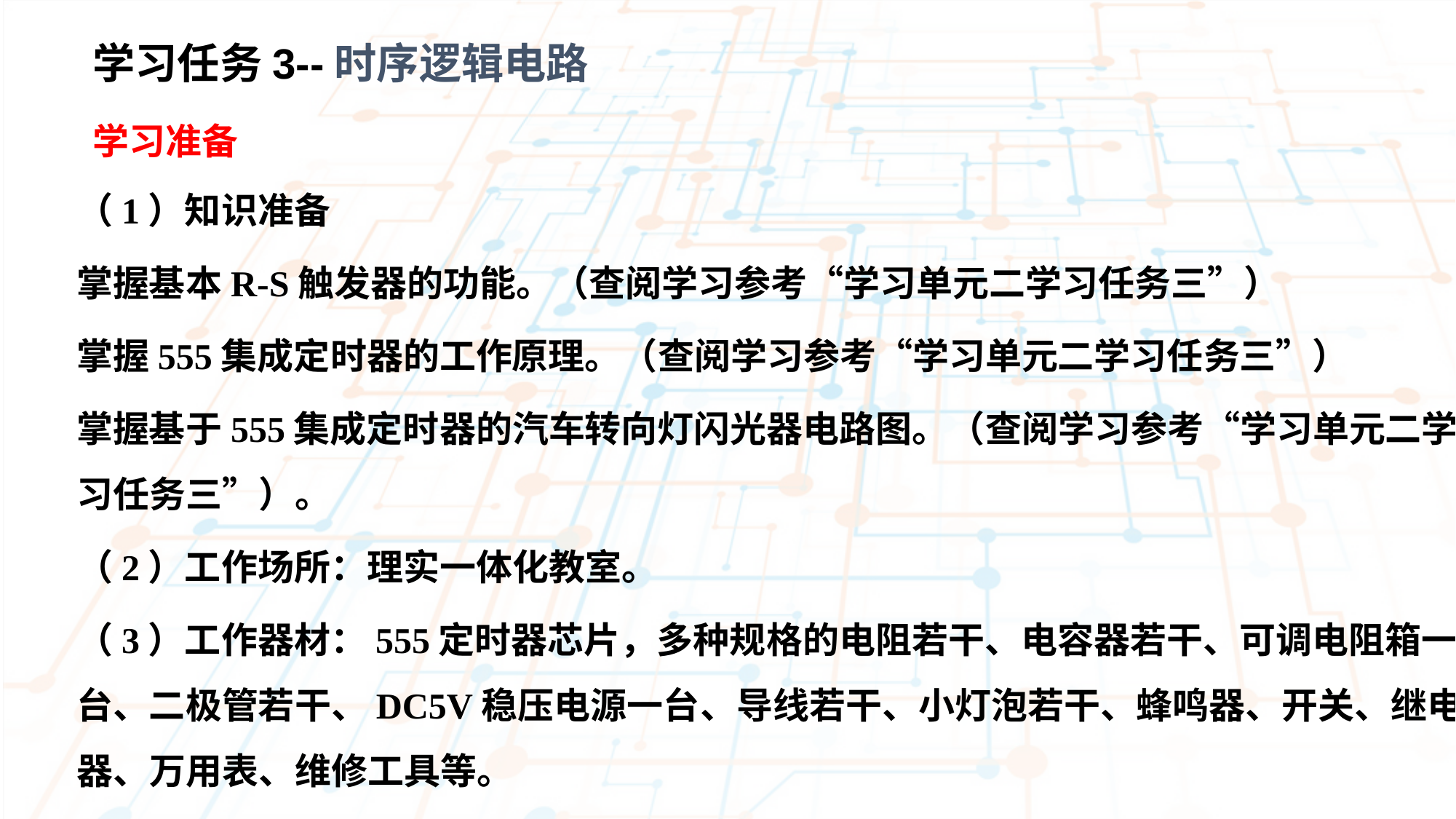

学习任务3--时序逻辑电路
学习准备
（1）知识准备
掌握基本R-S触发器的功能。（查阅学习参考“学习单元二学习任务三”）
掌握555集成定时器的工作原理。（查阅学习参考“学习单元二学习任务三”）
掌握基于555集成定时器的汽车转向灯闪光器电路图。（查阅学习参考“学习单元二学习任务三”）。
（2）工作场所：理实一体化教室。
（3）工作器材：555定时器芯片，多种规格的电阻若干、电容器若干、可调电阻箱一台、二极管若干、DC5V稳压电源一台、导线若干、小灯泡若干、蜂鸣器、开关、继电器、万用表、维修工具等。